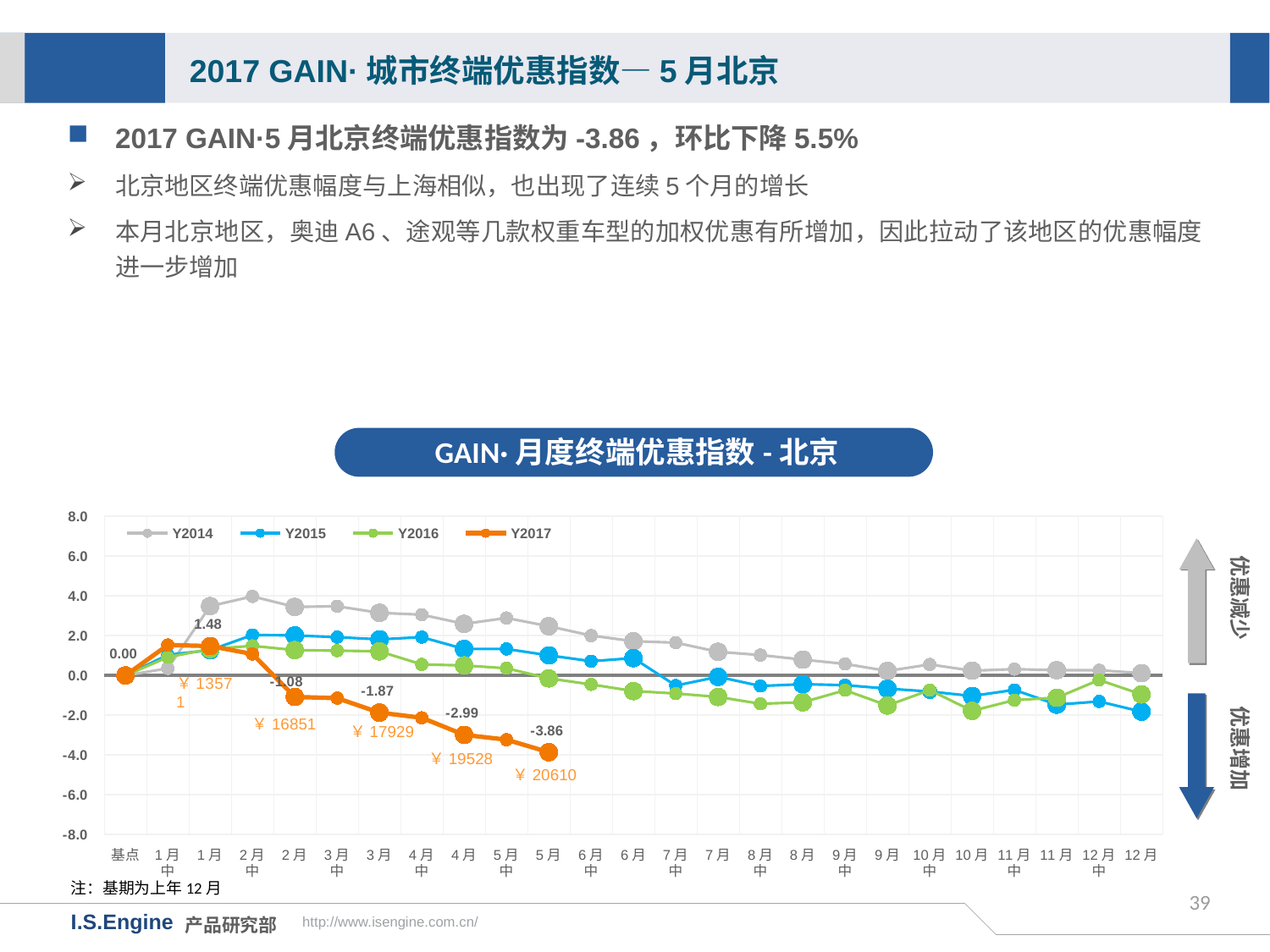

2017 GAIN·城市终端优惠指数—5月北京
2017 GAIN·5月北京终端优惠指数为-3.86，环比下降5.5%
北京地区终端优惠幅度与上海相似，也出现了连续5个月的增长
本月北京地区，奥迪A6、途观等几款权重车型的加权优惠有所增加，因此拉动了该地区的优惠幅度进一步增加

GAIN·月度终端优惠指数-北京

[unsupported chart]

优惠减少

优惠增加

￥16851
￥17929
￥19528
￥20610
注：基期为上年12月
39